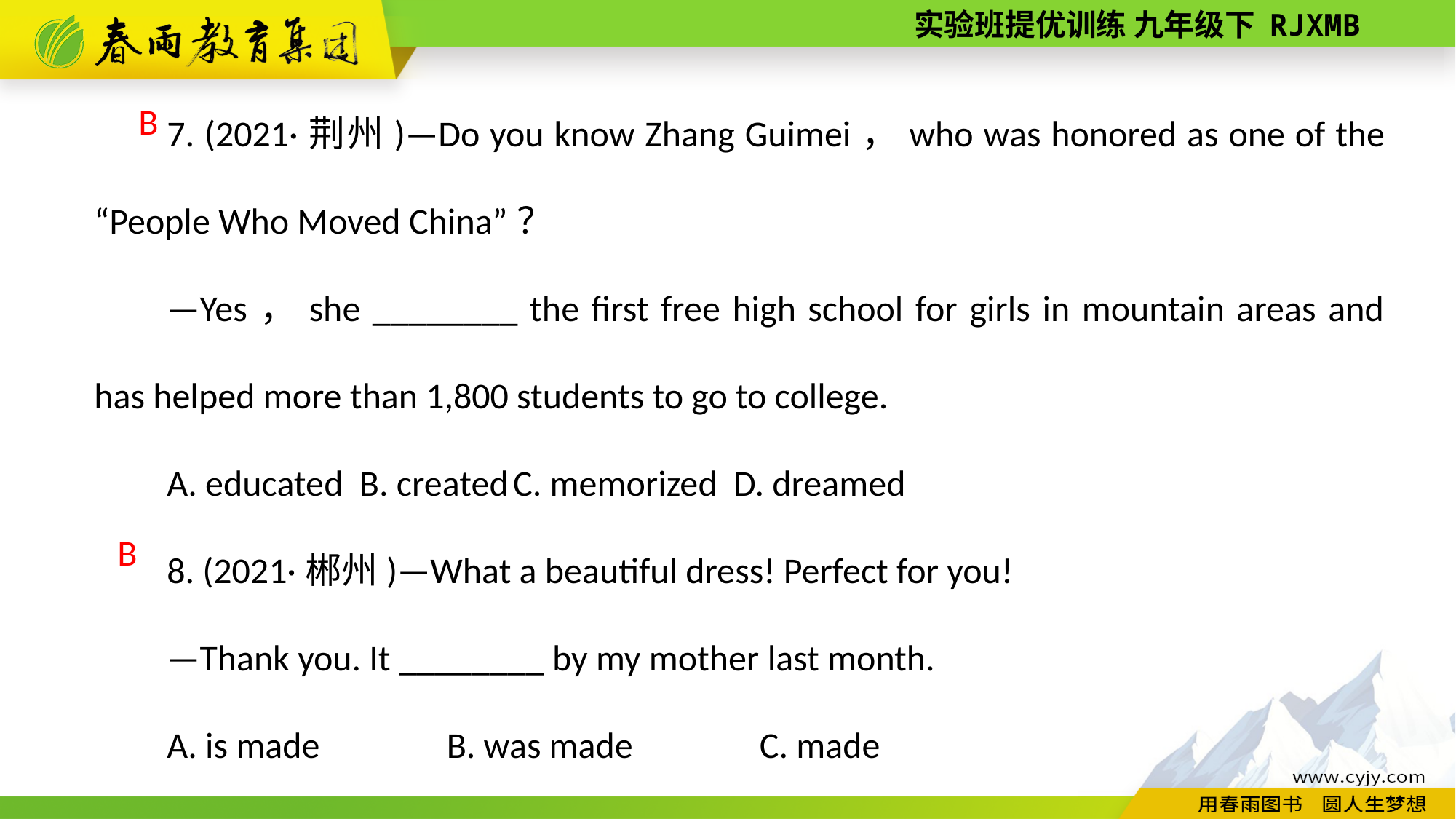

7. (2021·荆州)—Do you know Zhang Guimei，who was honored as one of the “People Who Moved China”？
—Yes，she ________ the first free high school for girls in mountain areas and has helped more than 1,800 students to go to college.
A. educated  B. created C. memorized  D. dreamed
8. (2021·郴州)—What a beautiful dress! Perfect for you!
—Thank you. It ________ by my mother last month.
A. is made　　　B. was made　　　C. made
B
B